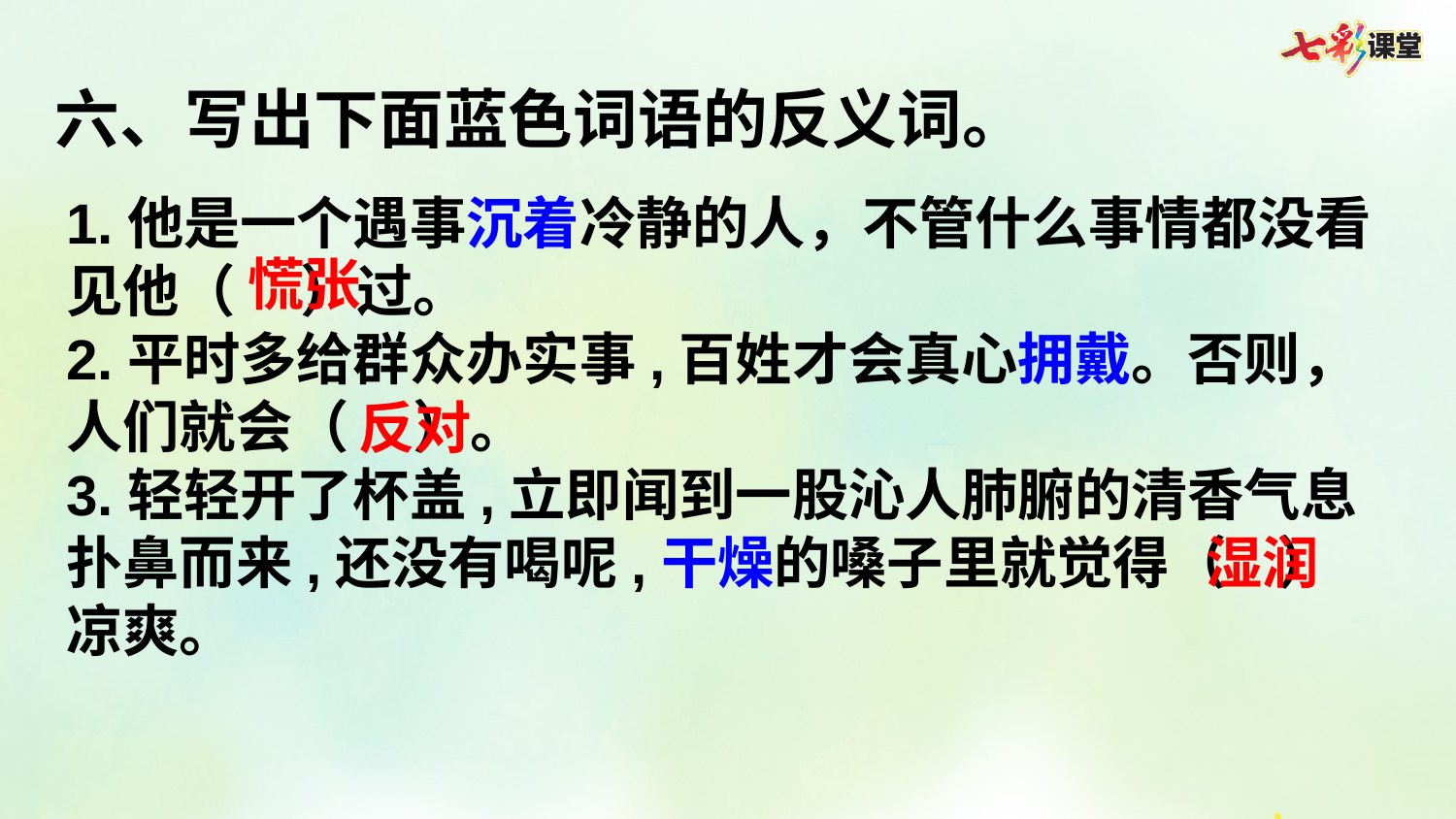

六、写出下面蓝色词语的反义词。
1.他是一个遇事沉着冷静的人，不管什么事情都没看见他（     ）过。
2.平时多给群众办实事,百姓才会真心拥戴。否则，人们就会（     ）。
3.轻轻开了杯盖,立即闻到一股沁人肺腑的清香气息扑鼻而来,还没有喝呢,干燥的嗓子里就觉得（    ）凉爽。
慌张
反对
湿润